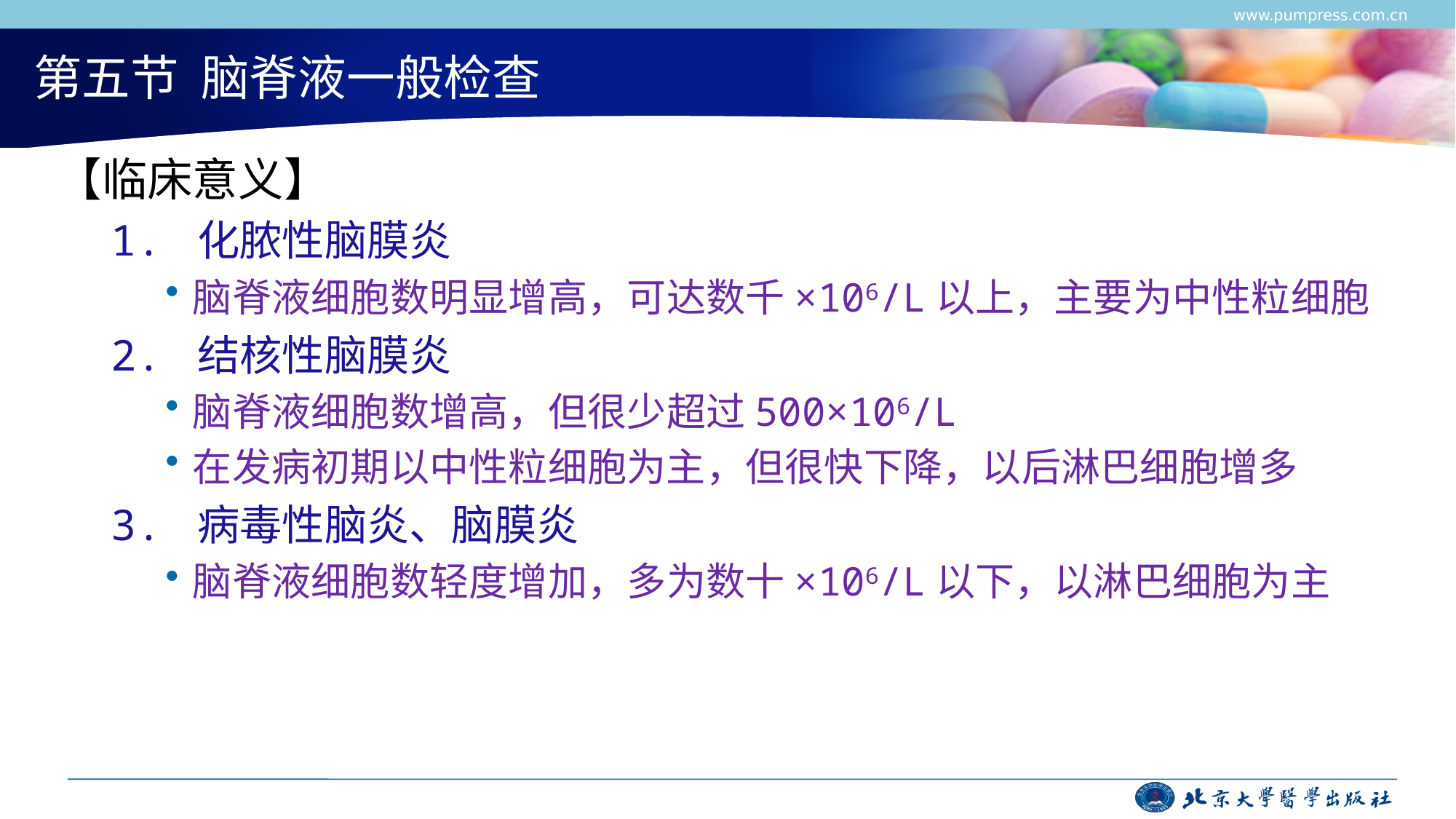

www.pumpress.com.cn
# 第五节  脑脊液一般检查
【临床意义】
1. 化脓性脑膜炎
脑脊液细胞数明显增高，可达数千×106/L以上，主要为中性粒细胞
2. 结核性脑膜炎
脑脊液细胞数增高，但很少超过500×106/L
在发病初期以中性粒细胞为主，但很快下降，以后淋巴细胞增多
3. 病毒性脑炎、脑膜炎
脑脊液细胞数轻度增加，多为数十×106/L以下，以淋巴细胞为主